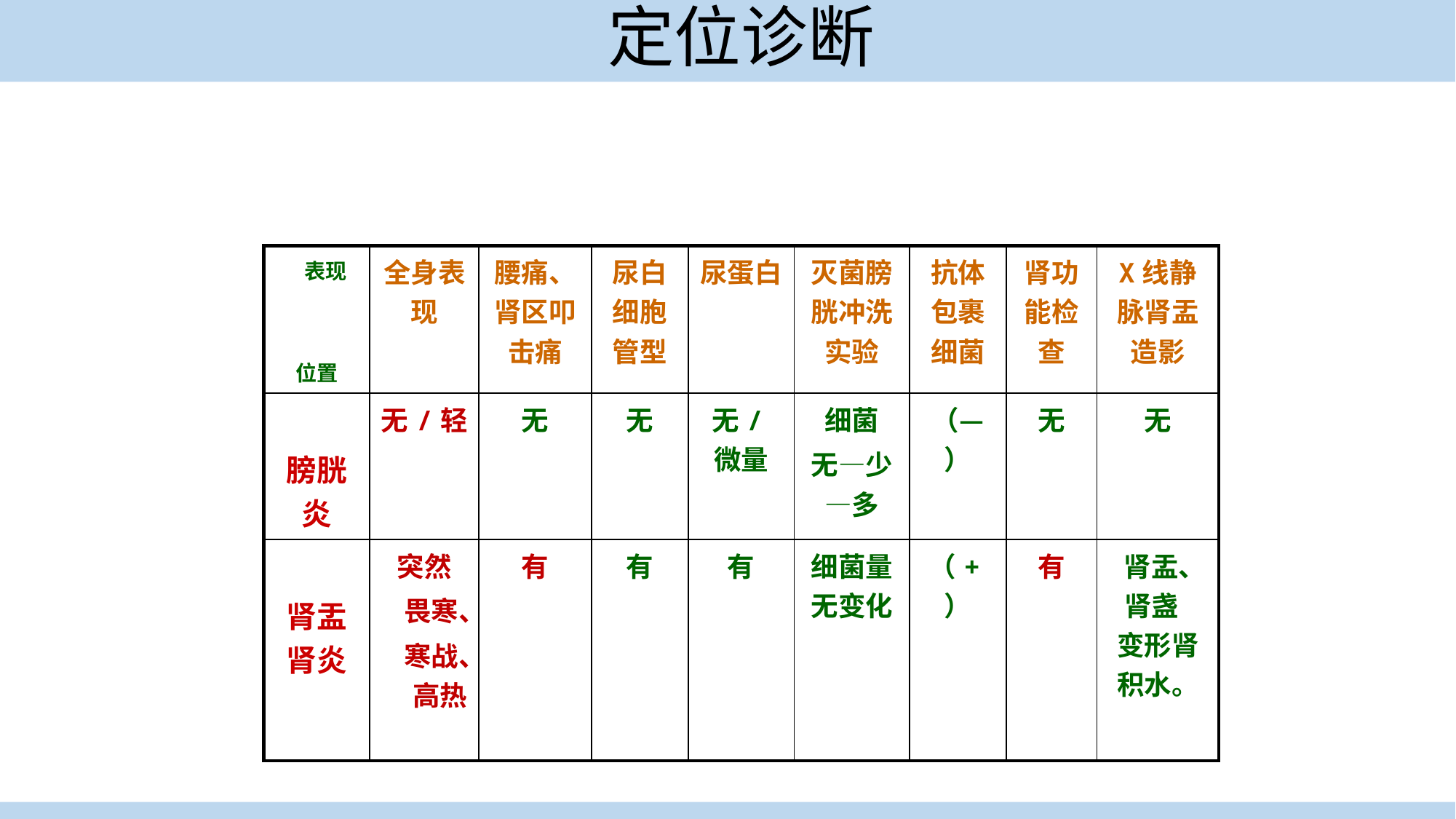

# 定位诊断
| 表现 位置 | 全身表现 | 腰痛、肾区叩击痛 | 尿白细胞管型 | 尿蛋白 | 灭菌膀胱冲洗实验 | 抗体包裹细菌 | 肾功能检查 | X线静脉肾盂造影 |
| --- | --- | --- | --- | --- | --- | --- | --- | --- |
| 膀胱炎 | 无/轻 | 无 | 无 | 无/微量 | 细菌 无—少—多 | （—） | 无 | 无 |
| 肾盂肾炎 | 突然 畏寒、 寒战、 高热 | 有 | 有 | 有 | 细菌量无变化 | （+） | 有 | 肾盂、肾盏 变形肾积水。 |